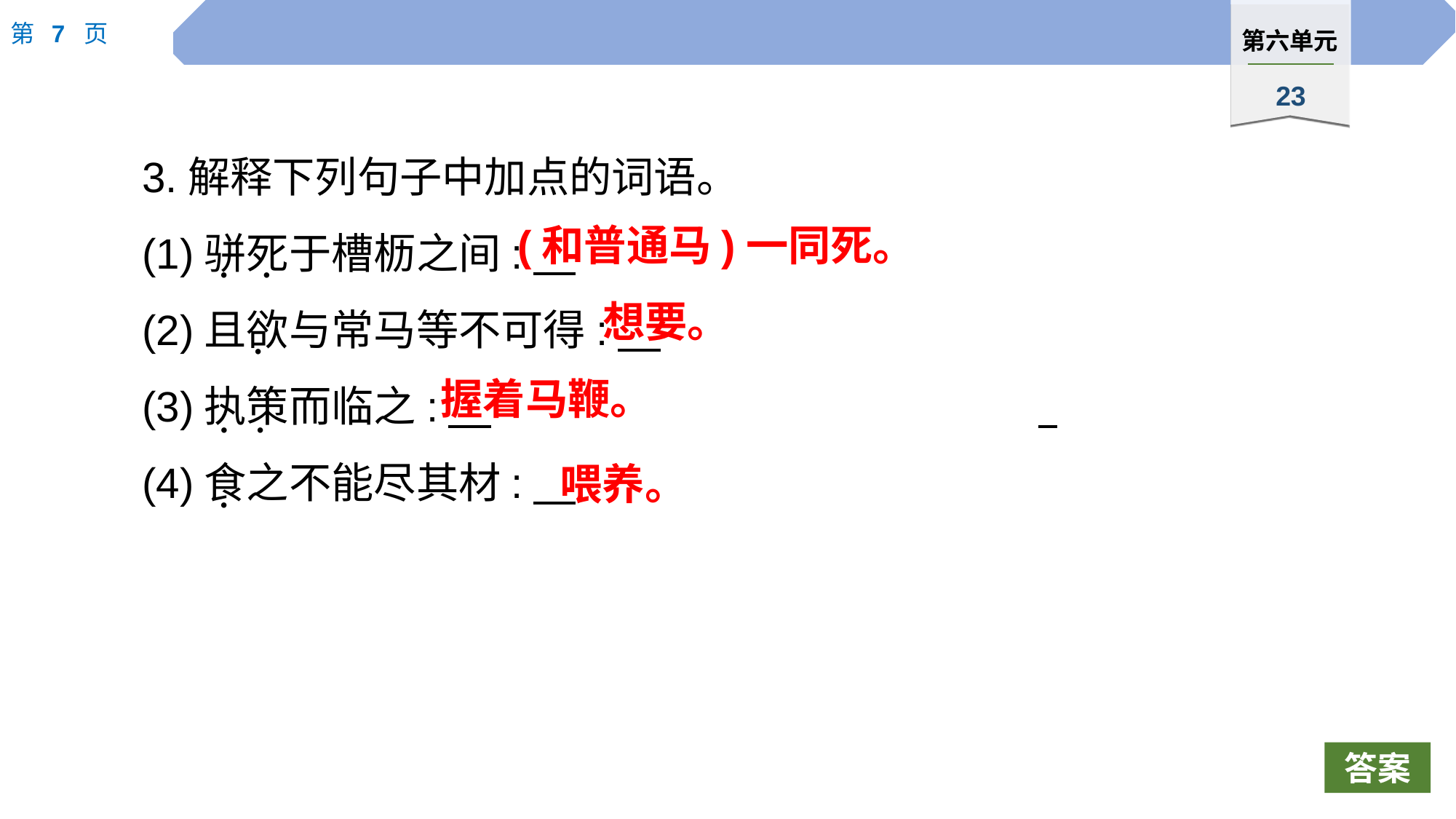

3.解释下列句子中加点的词语。
(1)骈死于槽枥之间:
(2)且欲与常马等不可得:
(3)执策而临之:
(4)食之不能尽其材:
(和普通马)一同死。
 ·
 ·
想要。
 ·
握着马鞭。
 ·   ·

喂养。
 ·
答案